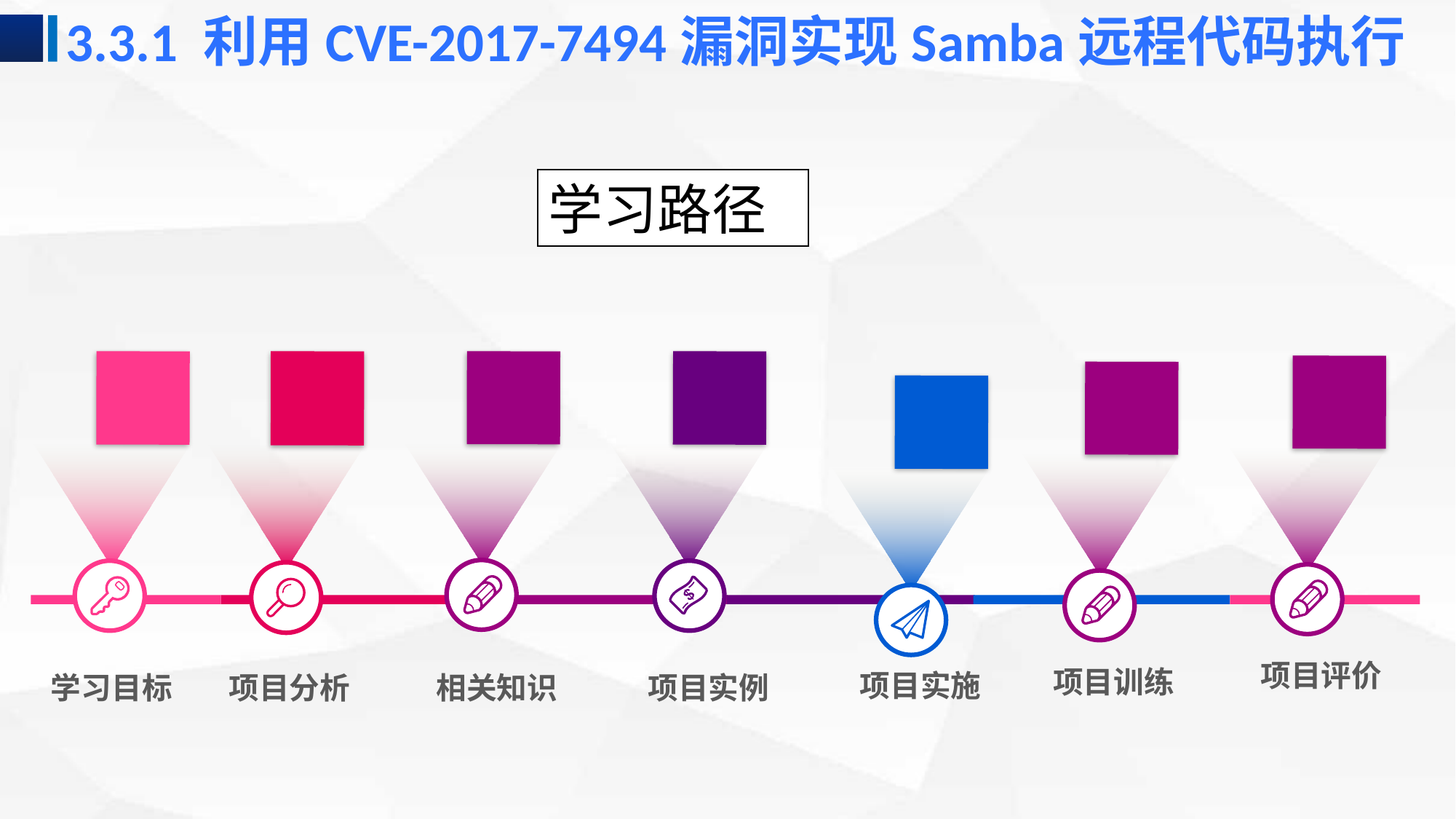

3.3.1 利用CVE-2017-7494漏洞实现Samba远程代码执行

学习路径

项目训练
项目实施
学习目标
项目分析
相关知识
项目实例

项目评价